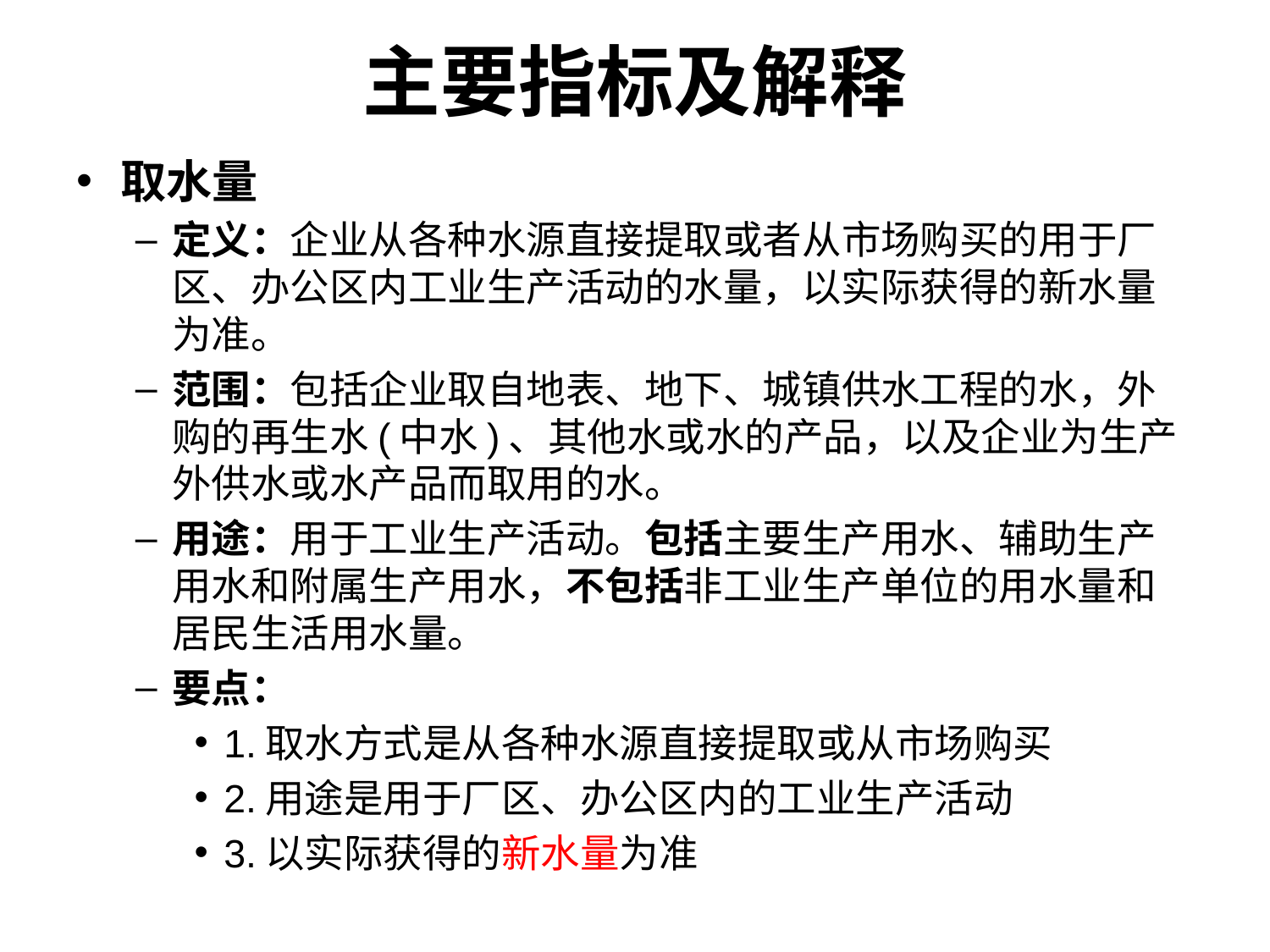

# 主要指标及解释
取水量
定义：企业从各种水源直接提取或者从市场购买的用于厂区、办公区内工业生产活动的水量，以实际获得的新水量为准。
范围：包括企业取自地表、地下、城镇供水工程的水，外购的再生水(中水)、其他水或水的产品，以及企业为生产外供水或水产品而取用的水。
用途：用于工业生产活动。包括主要生产用水、辅助生产用水和附属生产用水，不包括非工业生产单位的用水量和居民生活用水量。
要点：
1.取水方式是从各种水源直接提取或从市场购买
2.用途是用于厂区、办公区内的工业生产活动
3.以实际获得的新水量为准